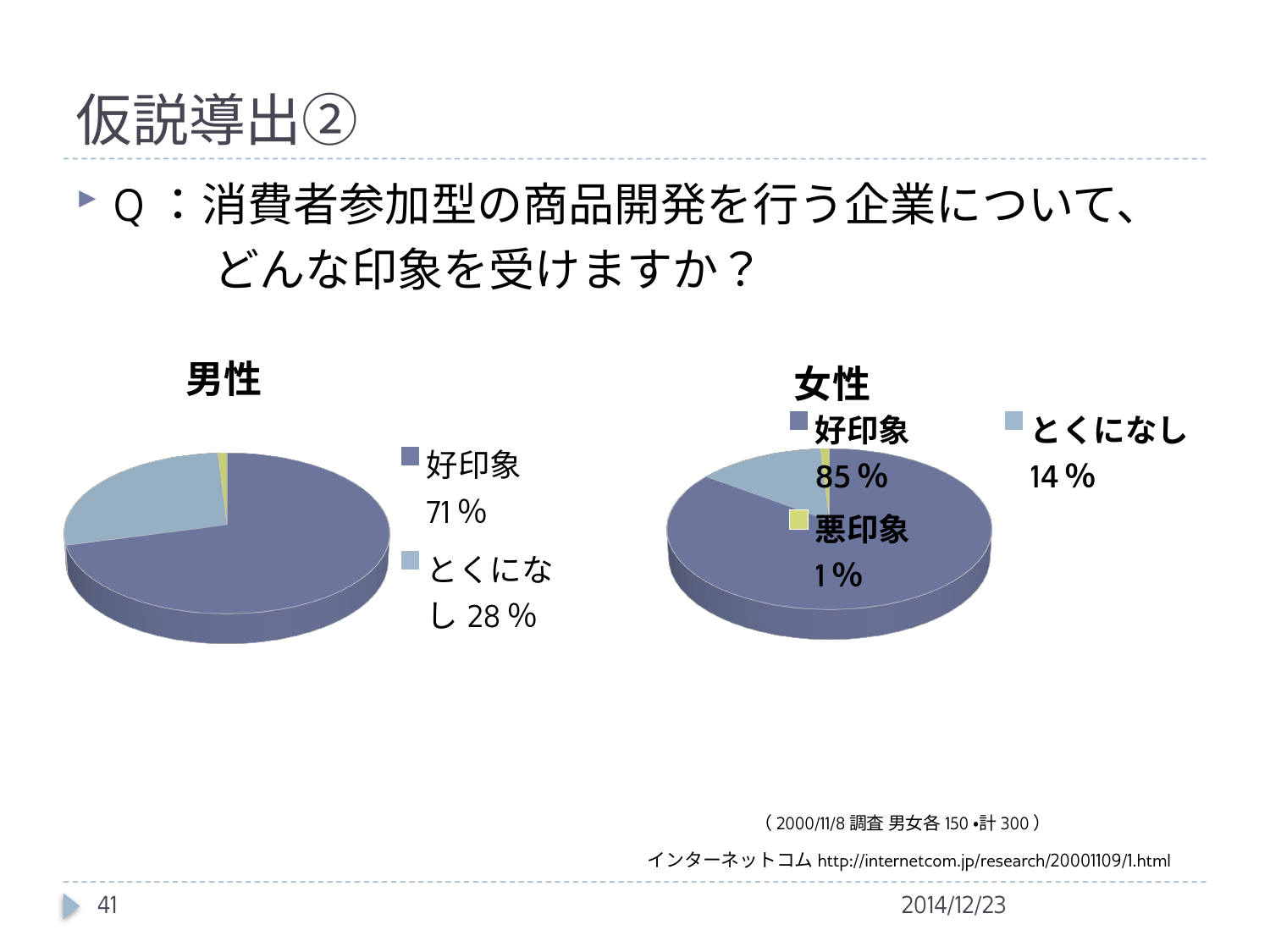

# 仮説導出②
Q：消費者参加型の商品開発を行う企業について、
　　　どんな印象を受けますか？

[unsupported chart]

[unsupported chart]

（2000/11/8調査 男女各150・計300）
インターネットコムhttp://internetcom.jp/research/20001109/1.html
41
2014/12/23